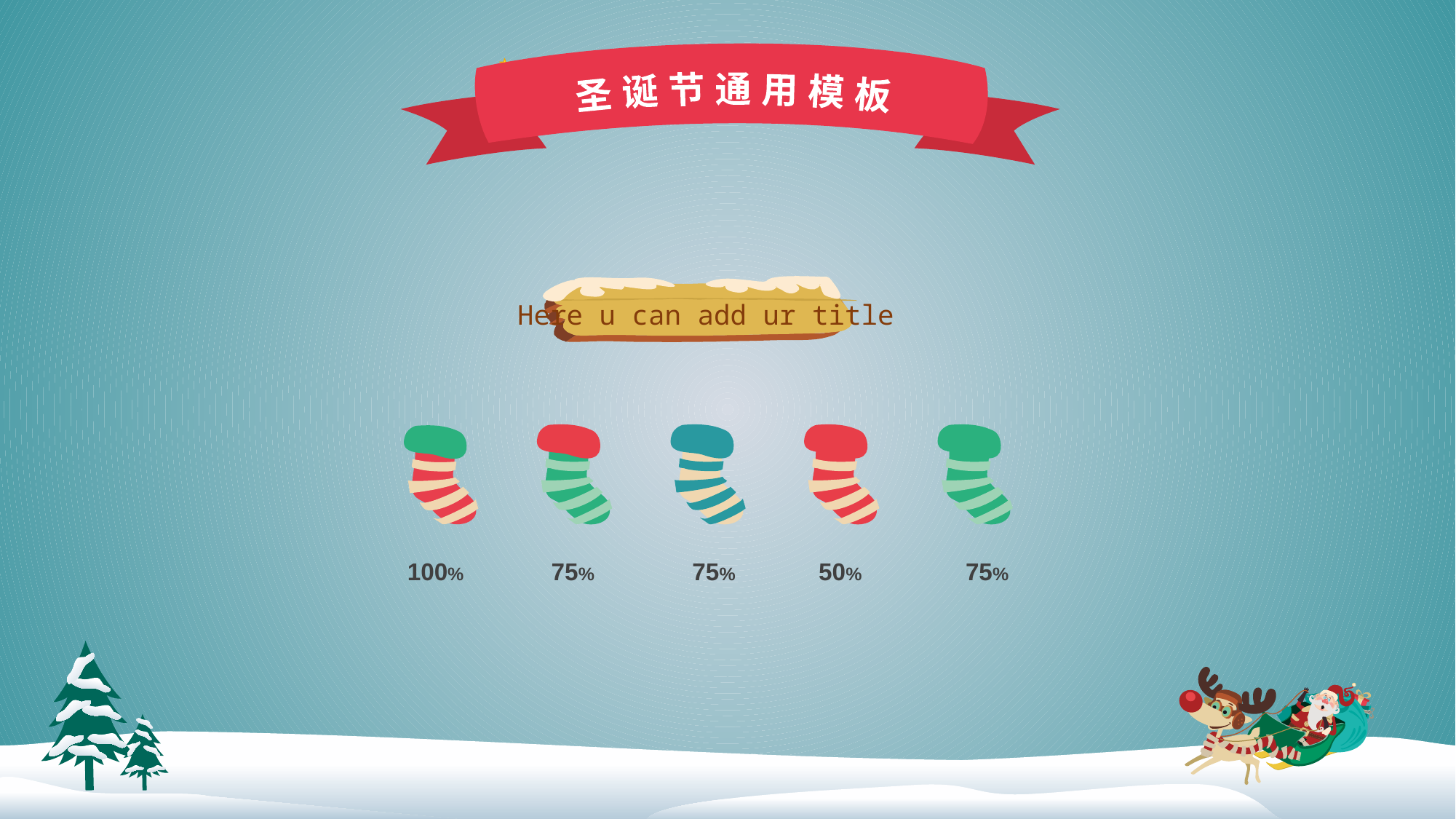

圣诞节风格提案模板
圣 诞 节 通 用 模 板

Here u can add ur title

100%
75%
75%
50%
75%